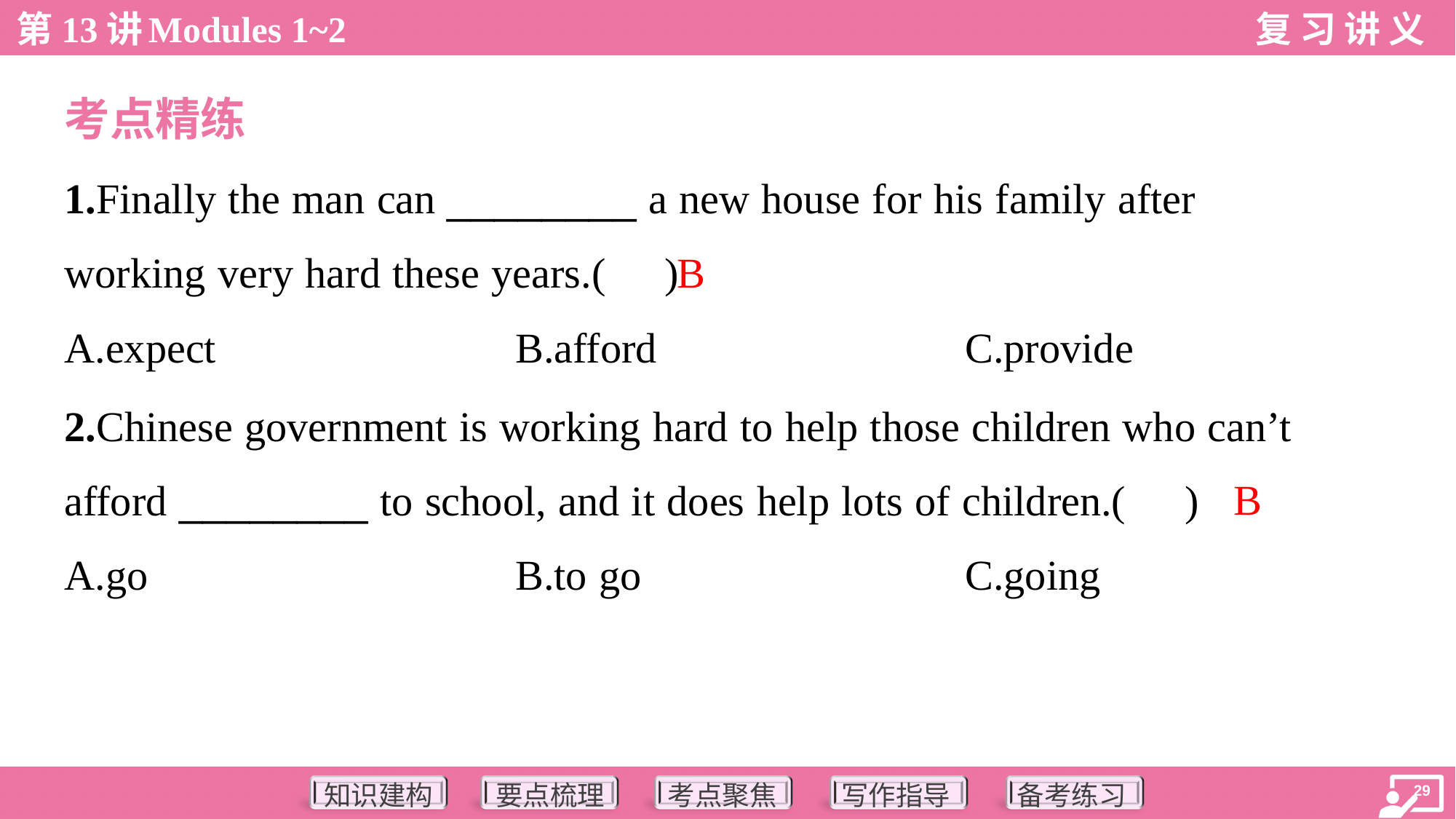

考点精练
1.Finally the man can ________ a new house for his family after
working very hard these years.(     )
B
A.expect	B.afford	C.provide
2.Chinese government is working hard to help those children who can’t
afford ________ to school, and it does help lots of children.(     )
B
A.go	B.to go	C.going